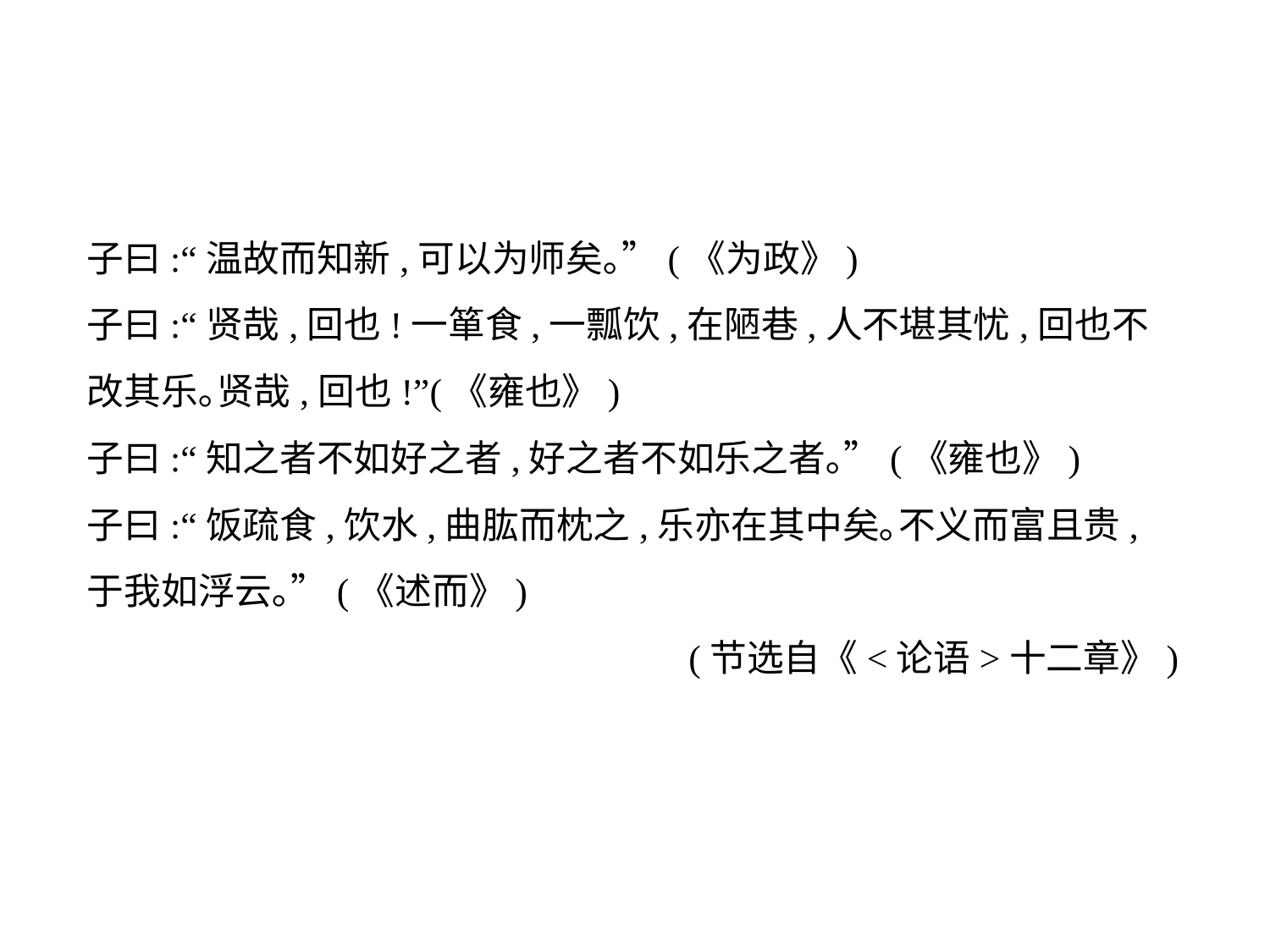

子曰:“温故而知新,可以为师矣｡”(《为政》)
子曰:“贤哉,回也!一箪食,一瓢饮,在陋巷,人不堪其忧,回也不改其乐｡贤哉,回也!”(《雍也》)
子曰:“知之者不如好之者,好之者不如乐之者｡”(《雍也》)
子曰:“饭疏食,饮水,曲肱而枕之,乐亦在其中矣｡不义而富且贵,于我如浮云｡”(《述而》)
(节选自《<论语>十二章》)